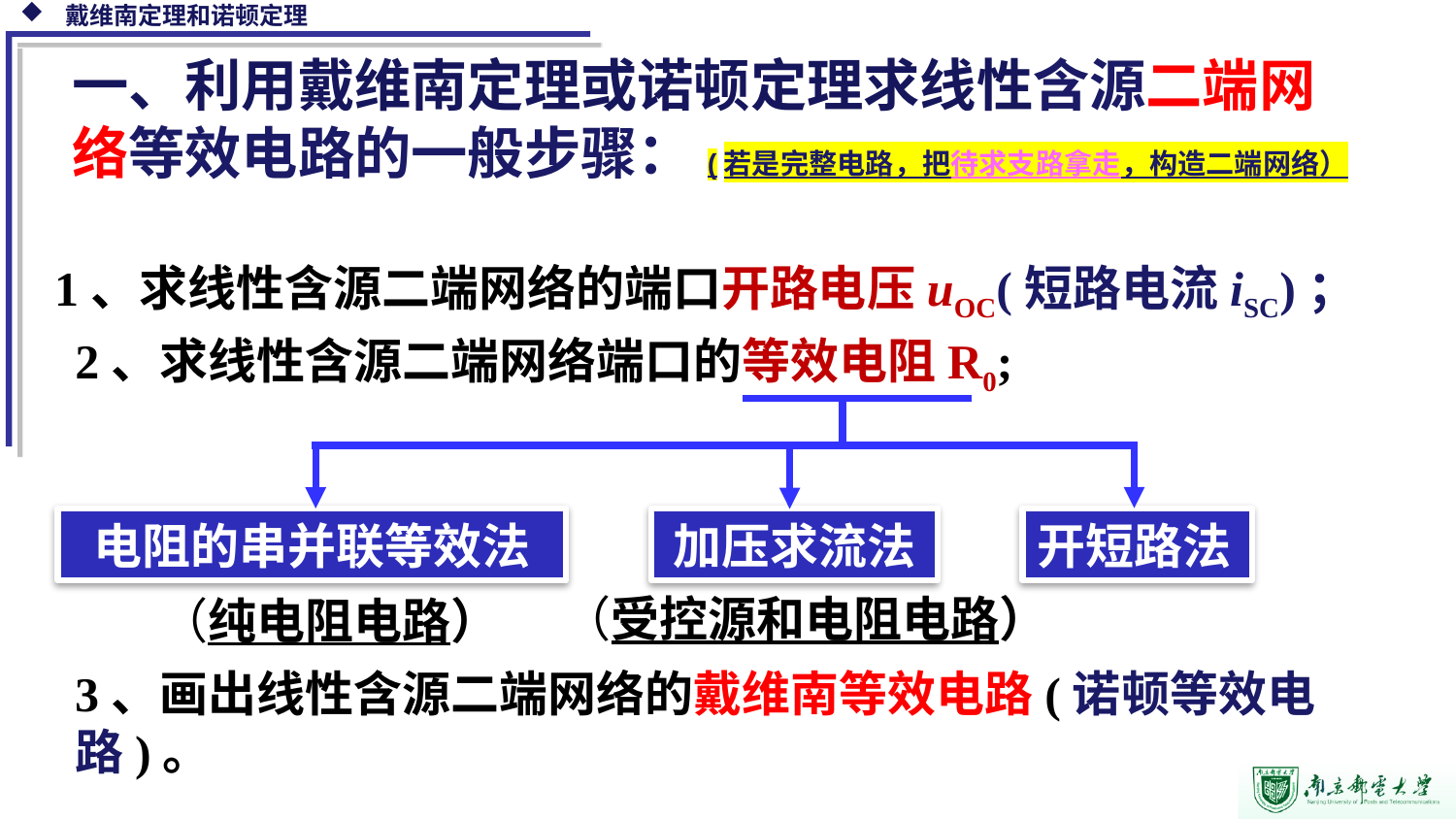

一、利用戴维南定理或诺顿定理求线性含源二端网络等效电路的一般步骤：(若是完整电路，把待求支路拿走，构造二端网络）
1、求线性含源二端网络的端口开路电压uOC(短路电流iSC)；
2、求线性含源二端网络端口的等效电阻R0;
电阻的串并联等效法
加压求流法
开短路法
（受控源和电阻电路）
（纯电阻电路）
3、画出线性含源二端网络的戴维南等效电路(诺顿等效电路)。